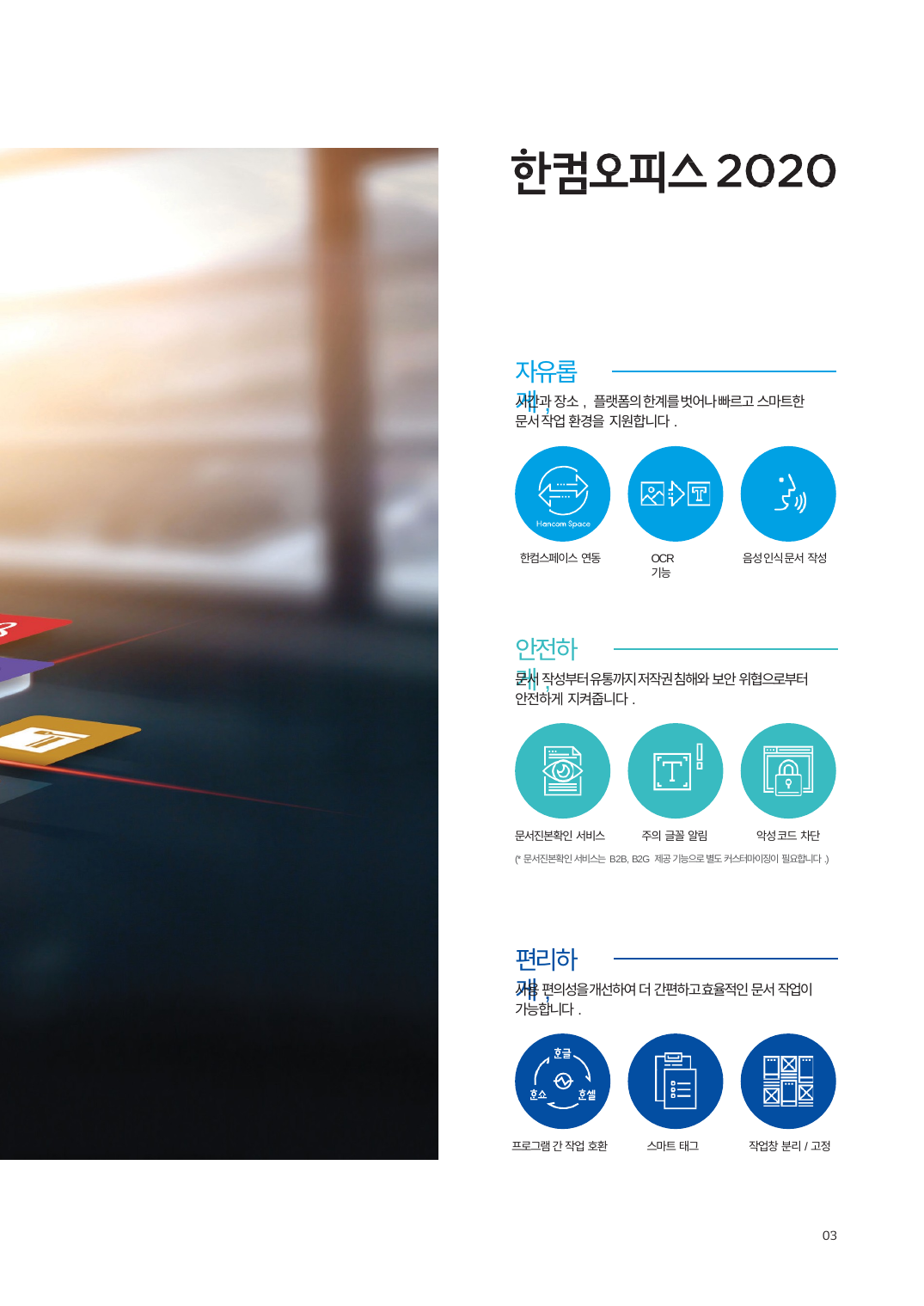

자유롭게,

시간과 장소, 플랫폼의 한계를 벗어나 빠르고 스마트한  문서 작업 환경을 지원합니다.

한컴스페이스 연동
OCR 기능
음성 인식 문서 작성
안전하게,

문서 작성부터 유통까지 저작권 침해와 보안 위협으로부터  안전하게 지켜줍니다.

문서진본확인 서비스	주의 글꼴 알림	악성 코드 차단
(*문서진본확인 서비스는 B2B, B2G 제공 기능으로 별도 커스터마이징이 필요합니다.)
편리하게,

사용 편의성을 개선하여 더 간편하고 효율적인 문서 작업이  가능합니다.

프로그램 간 작업 호환
스마트 태그
작업창 분리/고정
03